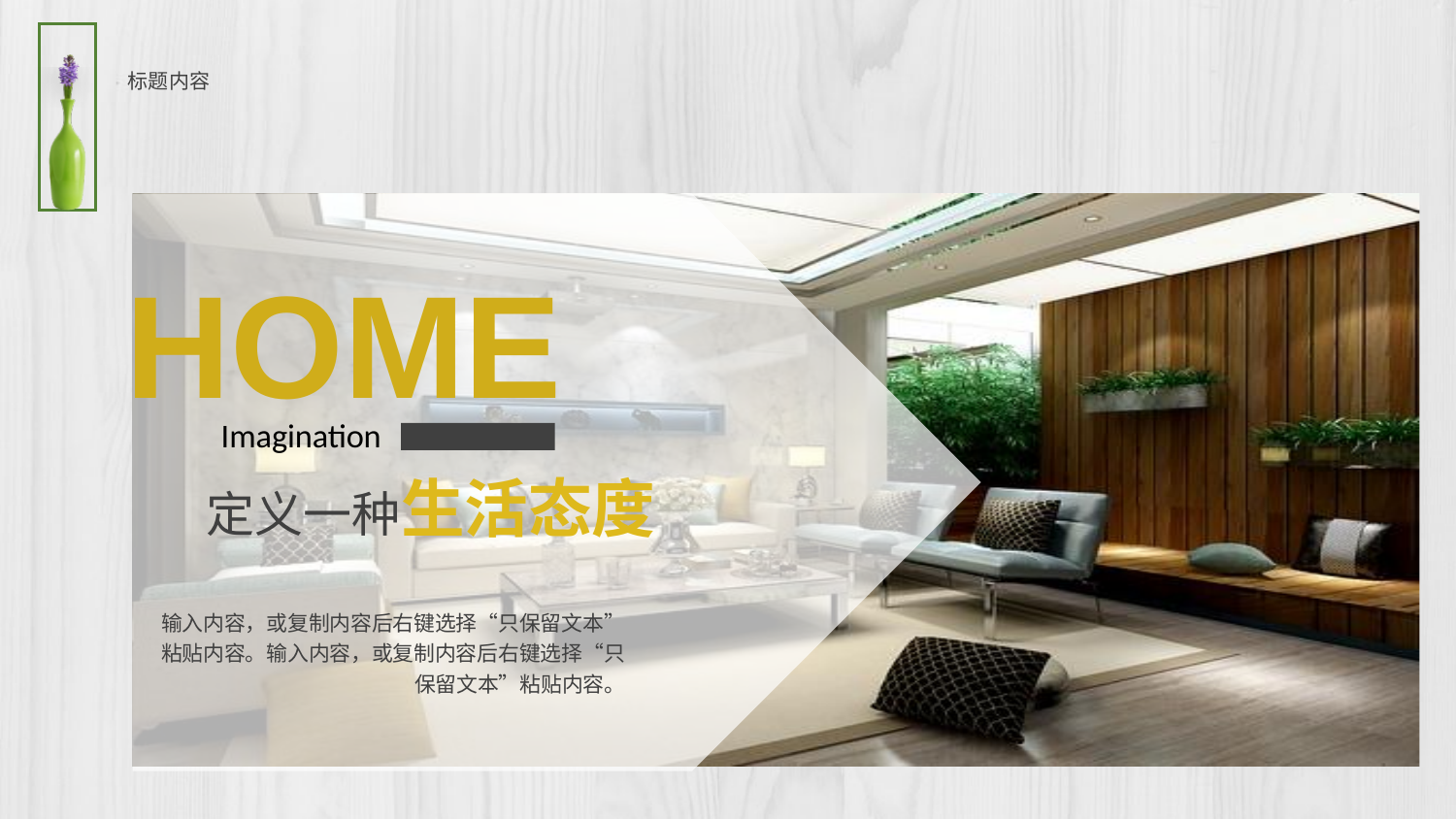

#
标题内容

HOME
Imagination

定义一种生活态度
输入内容，或复制内容后右键选择“只保留文本”粘贴内容。输入内容，或复制内容后右键选择“只保留文本”粘贴内容。